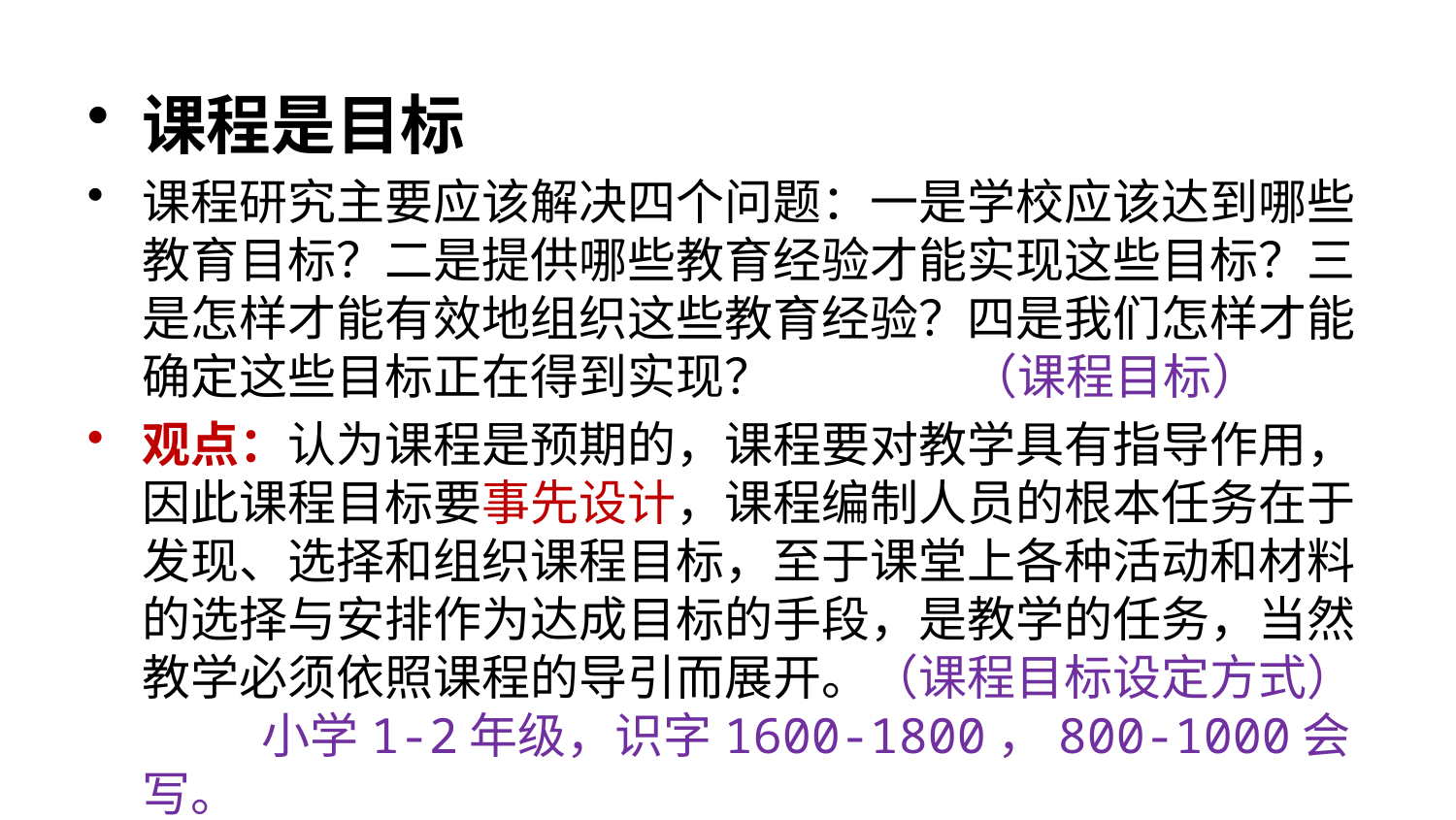

#
课程是目标
课程研究主要应该解决四个问题：一是学校应该达到哪些教育目标？二是提供哪些教育经验才能实现这些目标？三是怎样才能有效地组织这些教育经验？四是我们怎样才能确定这些目标正在得到实现？                  （课程目标）
观点：认为课程是预期的，课程要对教学具有指导作用，因此课程目标要事先设计，课程编制人员的根本任务在于发现、选择和组织课程目标，至于课堂上各种活动和材料的选择与安排作为达成目标的手段，是教学的任务，当然教学必须依照课程的导引而展开。（课程目标设定方式）
           小学1-2年级，识字1600-1800，800-1000会写。